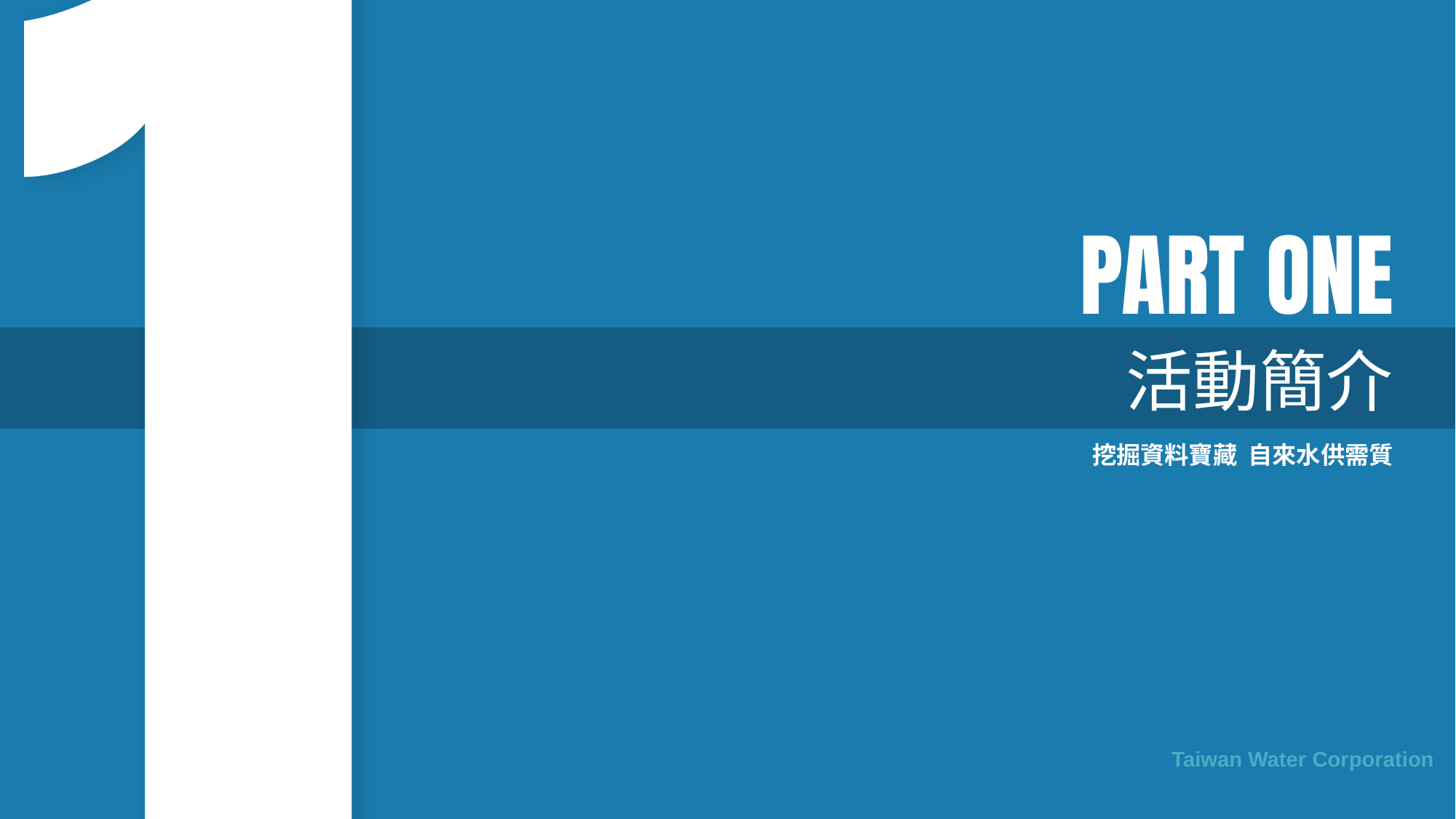

1
PART ONE
活動簡介
挖掘資料寶藏  自來水供需質
Taiwan Water Corporation